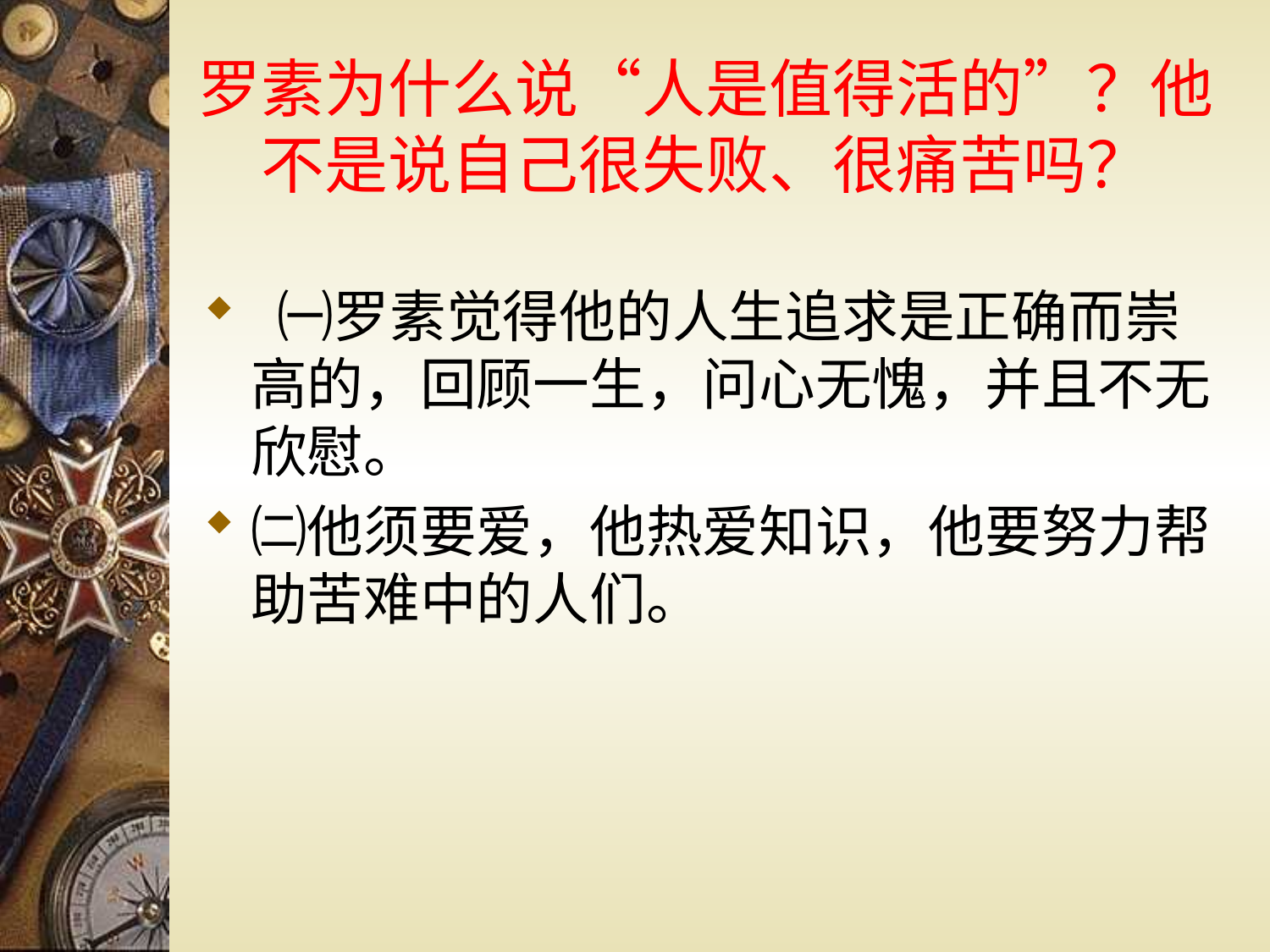

# 罗素为什么说“人是值得活的”？他不是说自己很失败、很痛苦吗？
 ㈠罗素觉得他的人生追求是正确而崇高的，回顾一生，问心无愧，并且不无欣慰。
㈡他须要爱，他热爱知识，他要努力帮助苦难中的人们。